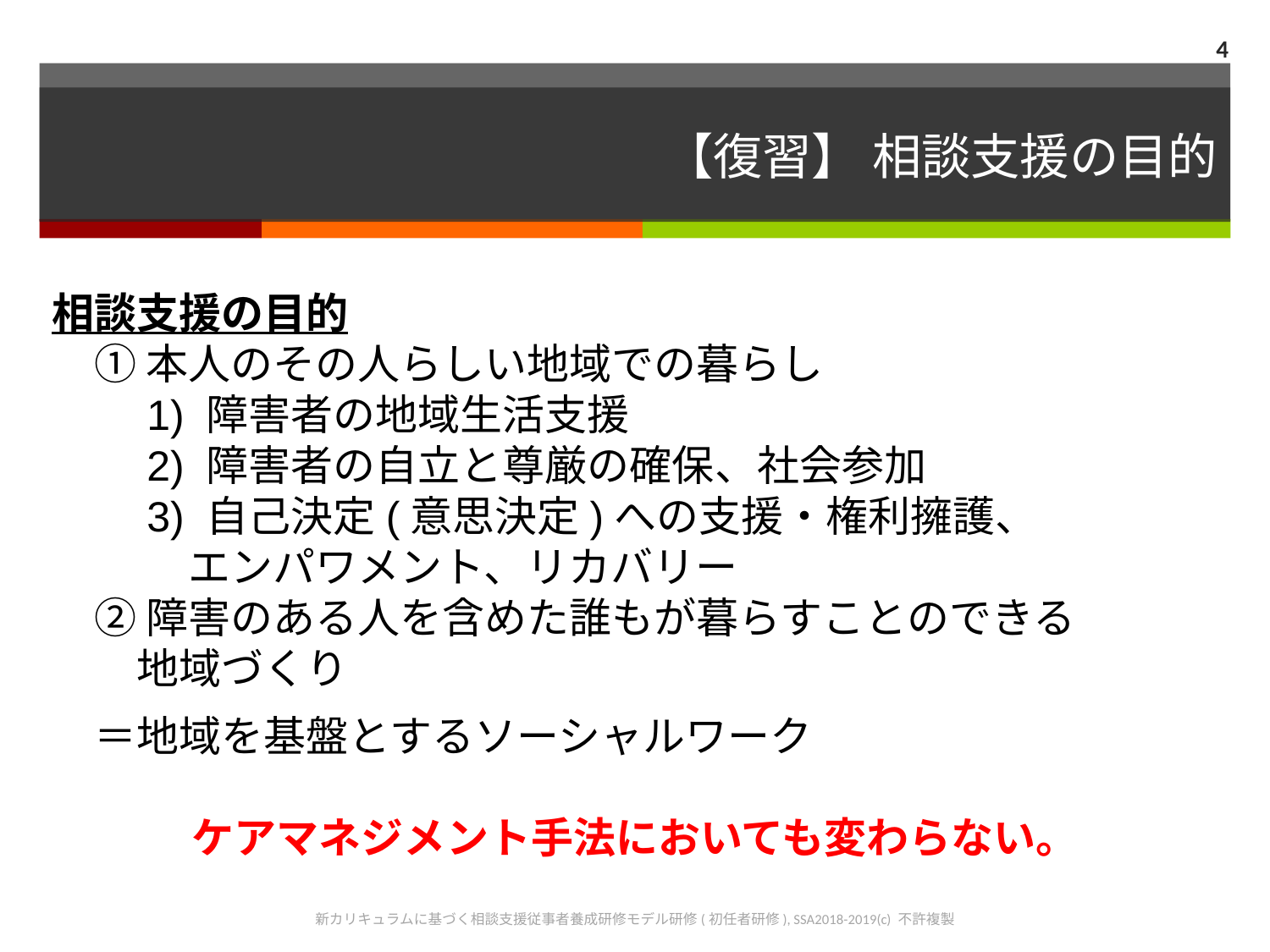

4
# 【復習】 相談支援の目的
相談支援の目的
　① 本人のその人らしい地域での暮らし
　　1) 障害者の地域生活支援
　　2) 障害者の自立と尊厳の確保、社会参加
　　3) 自己決定(意思決定)への支援・権利擁護、
　　　 エンパワメント、リカバリー
　② 障害のある人を含めた誰もが暮らすことのできる
　　地域づくり

　＝地域を基盤とするソーシャルワーク

ケアマネジメント手法においても変わらない。
新カリキュラムに基づく相談支援従事者養成研修モデル研修(初任者研修), SSA2018-2019(c) 不許複製